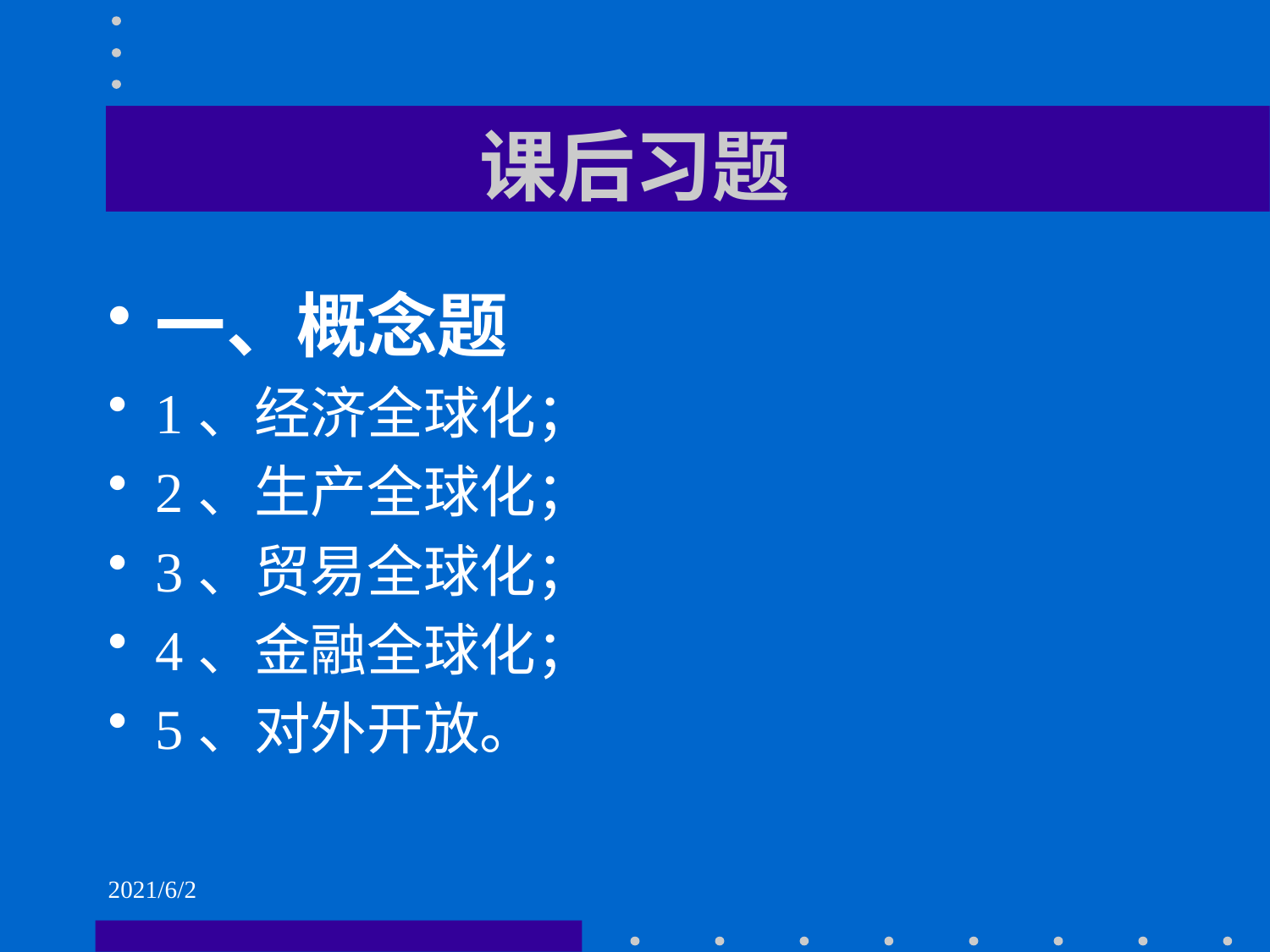

# 课后习题
一、概念题
1、经济全球化；
2、生产全球化；
3、贸易全球化；
4、金融全球化；
5、对外开放。
2021/6/2